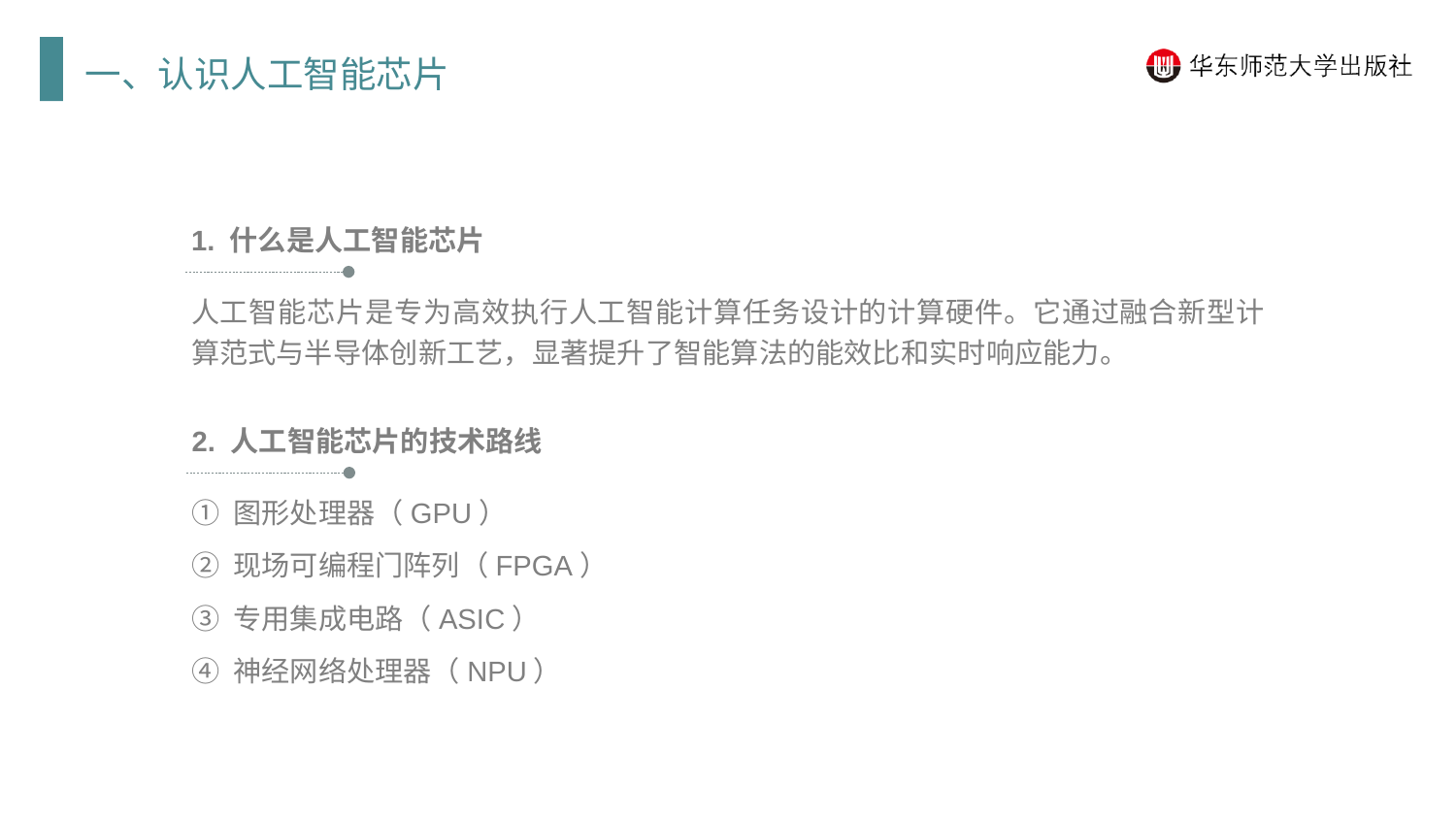

一、认识人工智能芯片
1. 什么是人工智能芯片
人工智能芯片是专为高效执行人工智能计算任务设计的计算硬件。它通过融合新型计算范式与半导体创新工艺，显著提升了智能算法的能效比和实时响应能力。
2. 人工智能芯片的技术路线
① 图形处理器（GPU）
② 现场可编程门阵列（FPGA）
③ 专用集成电路（ASIC）
④ 神经网络处理器（NPU）